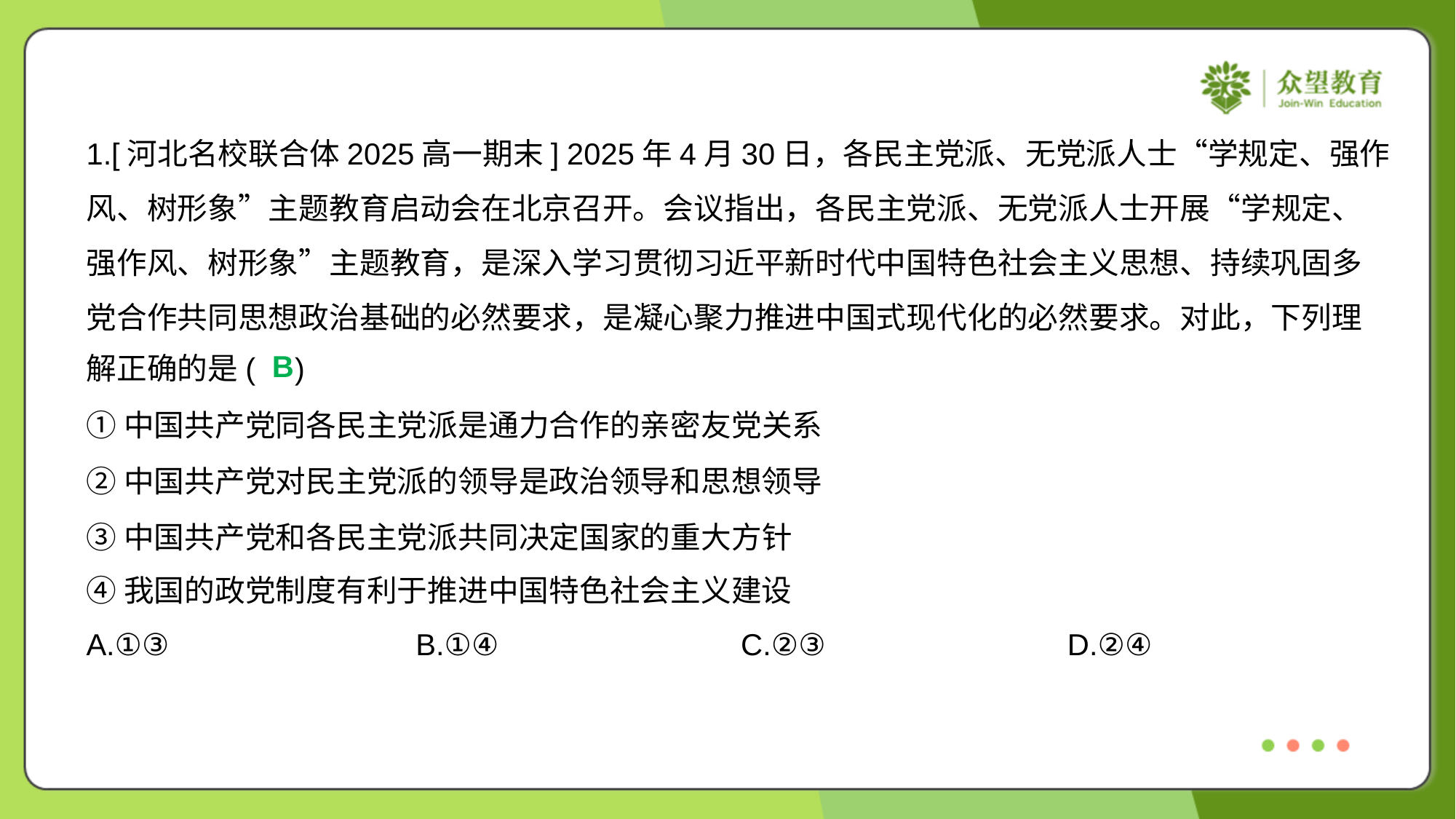

1.[河北名校联合体2025高一期末] 2025年4月30日，各民主党派、无党派人士“学规定、强作
风、树形象”主题教育启动会在北京召开。会议指出，各民主党派、无党派人士开展“学规定、
强作风、树形象”主题教育，是深入学习贯彻习近平新时代中国特色社会主义思想、持续巩固多
党合作共同思想政治基础的必然要求，是凝心聚力推进中国式现代化的必然要求。对此，下列理
解正确的是(     )
B
①中国共产党同各民主党派是通力合作的亲密友党关系
②中国共产党对民主党派的领导是政治领导和思想领导
③中国共产党和各民主党派共同决定国家的重大方针
④我国的政党制度有利于推进中国特色社会主义建设
A.①③	B.①④	C.②③	D.②④